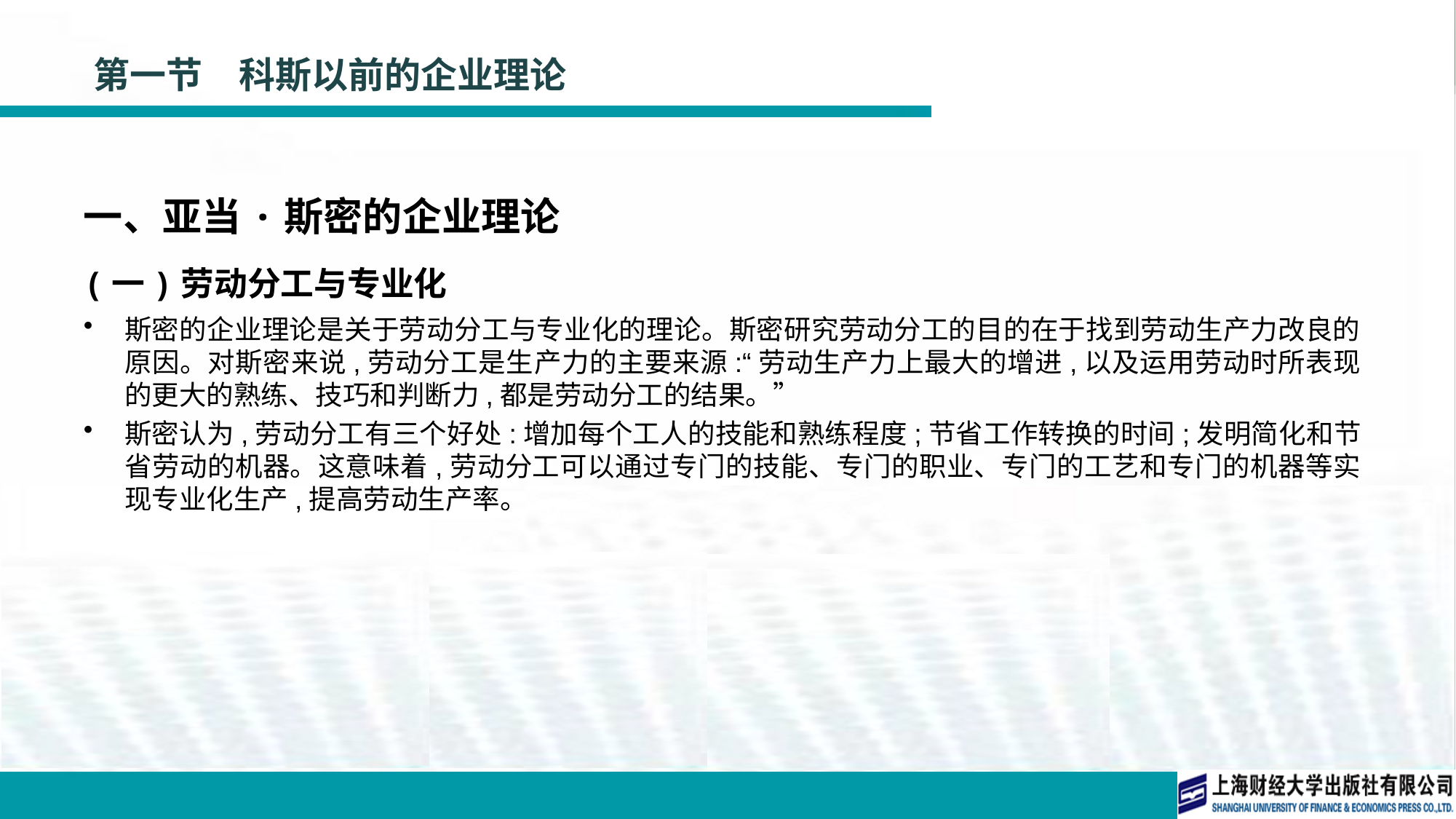

# 第一节　科斯以前的企业理论
一、亚当·斯密的企业理论
(一)劳动分工与专业化
斯密的企业理论是关于劳动分工与专业化的理论。斯密研究劳动分工的目的在于找到劳动生产力改良的原因。对斯密来说,劳动分工是生产力的主要来源:“劳动生产力上最大的增进,以及运用劳动时所表现的更大的熟练、技巧和判断力,都是劳动分工的结果。”
斯密认为,劳动分工有三个好处:增加每个工人的技能和熟练程度;节省工作转换的时间;发明简化和节省劳动的机器。这意味着,劳动分工可以通过专门的技能、专门的职业、专门的工艺和专门的机器等实现专业化生产,提高劳动生产率。